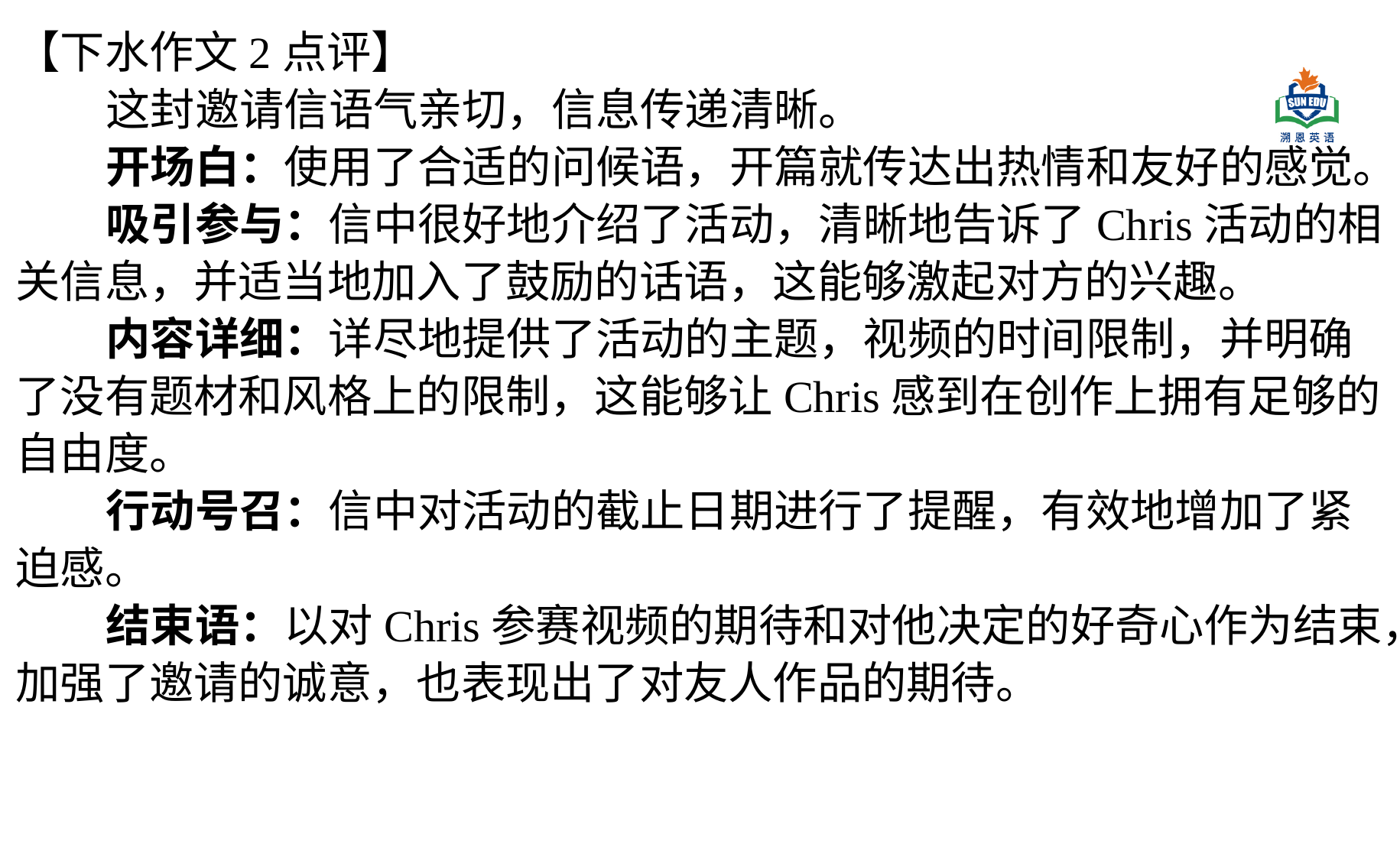

【下水作文2点评】
        这封邀请信语气亲切，信息传递清晰。
        开场白：使用了合适的问候语，开篇就传达出热情和友好的感觉。
        吸引参与：信中很好地介绍了活动，清晰地告诉了Chris活动的相关信息，并适当地加入了鼓励的话语，这能够激起对方的兴趣。
        内容详细：详尽地提供了活动的主题，视频的时间限制，并明确了没有题材和风格上的限制，这能够让Chris感到在创作上拥有足够的自由度。
        行动号召：信中对活动的截止日期进行了提醒，有效地增加了紧迫感。
        结束语：以对Chris参赛视频的期待和对他决定的好奇心作为结束，加强了邀请的诚意，也表现出了对友人作品的期待。